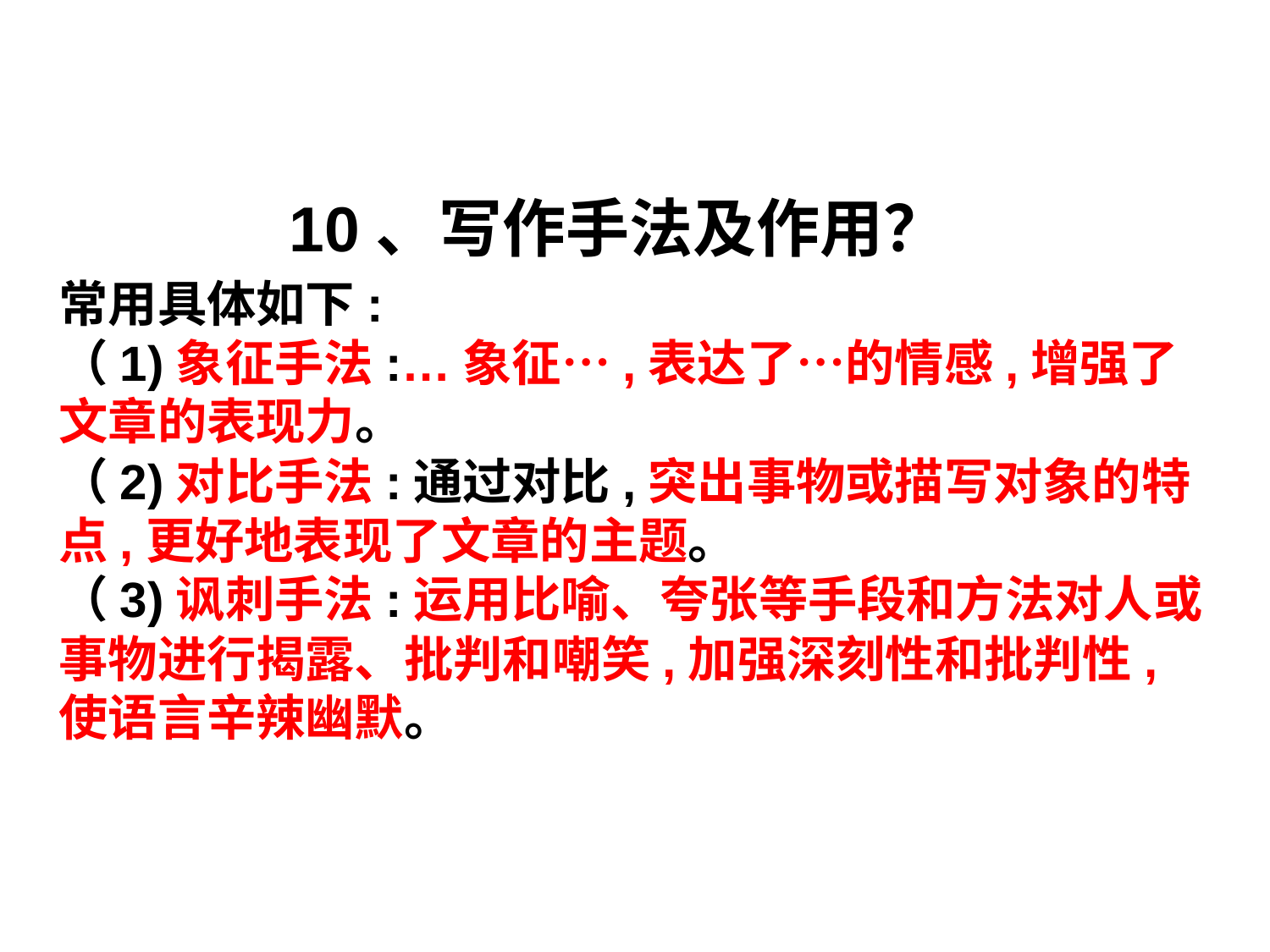

10、写作手法及作用？
常用具体如下:
（1)象征手法:…象征…,表达了…的情感,增强了文章的表现力。
（2)对比手法:通过对比,突出事物或描写对象的特点,更好地表现了文章的主题。
（3)讽刺手法:运用比喻、夸张等手段和方法对人或事物进行揭露、批判和嘲笑,加强深刻性和批判性,使语言辛辣幽默。